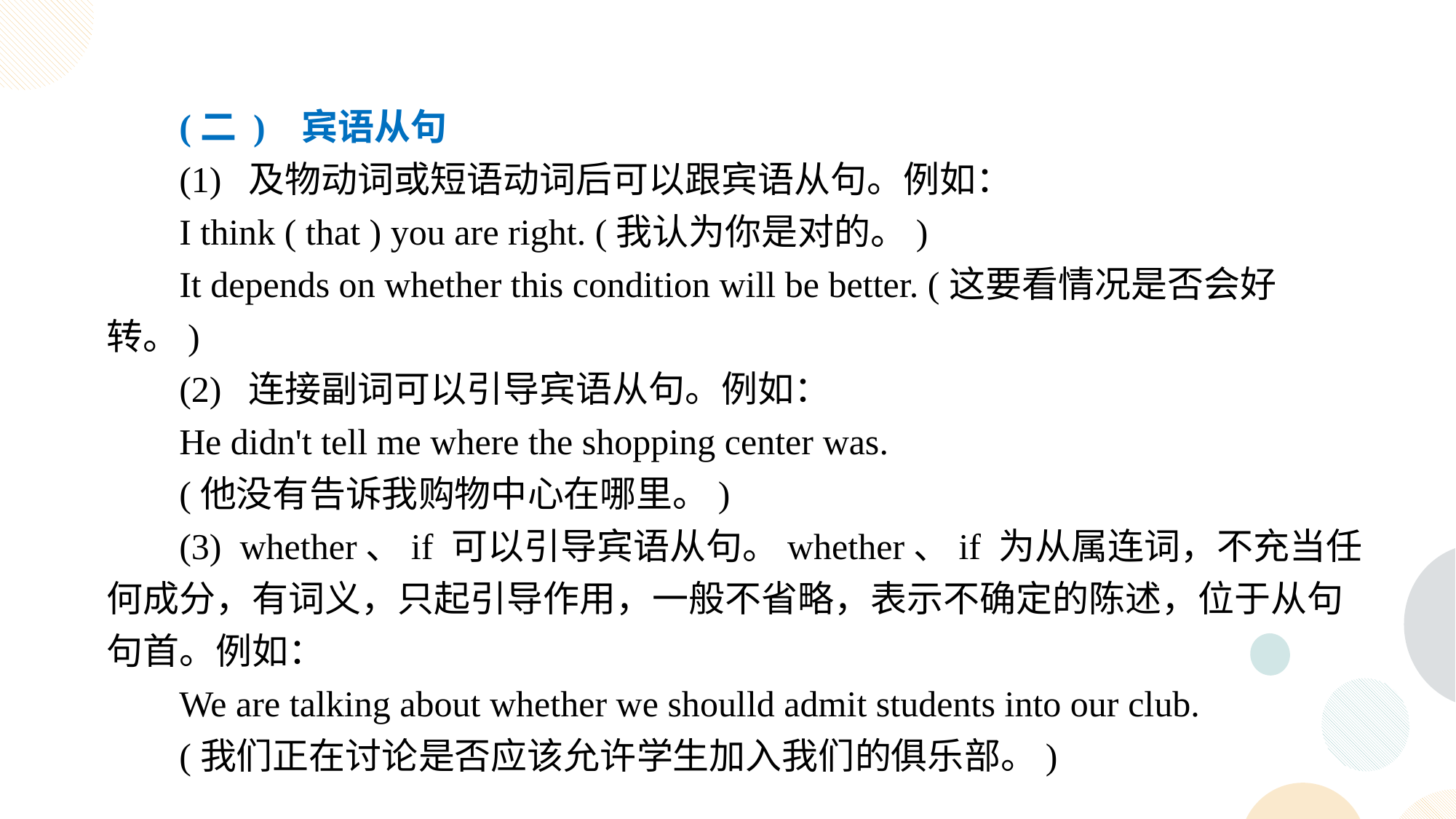

(二 )   宾语从句
(1)  及物动词或短语动词后可以跟宾语从句。例如：
I think ( that ) you are right. (我认为你是对的。)
It depends on whether this condition will be better. (这要看情况是否会好转。)
(2)  连接副词可以引导宾语从句。例如：
He didn't tell me where the shopping center was.
(他没有告诉我购物中心在哪里。)
(3)  whether、if 可以引导宾语从句。whether、if 为从属连词，不充当任何成分，有词义，只起引导作用，一般不省略，表示不确定的陈述，位于从句句首。例如：
We are talking about whether we shoulld admit students into our club.
(我们正在讨论是否应该允许学生加入我们的俱乐部。)